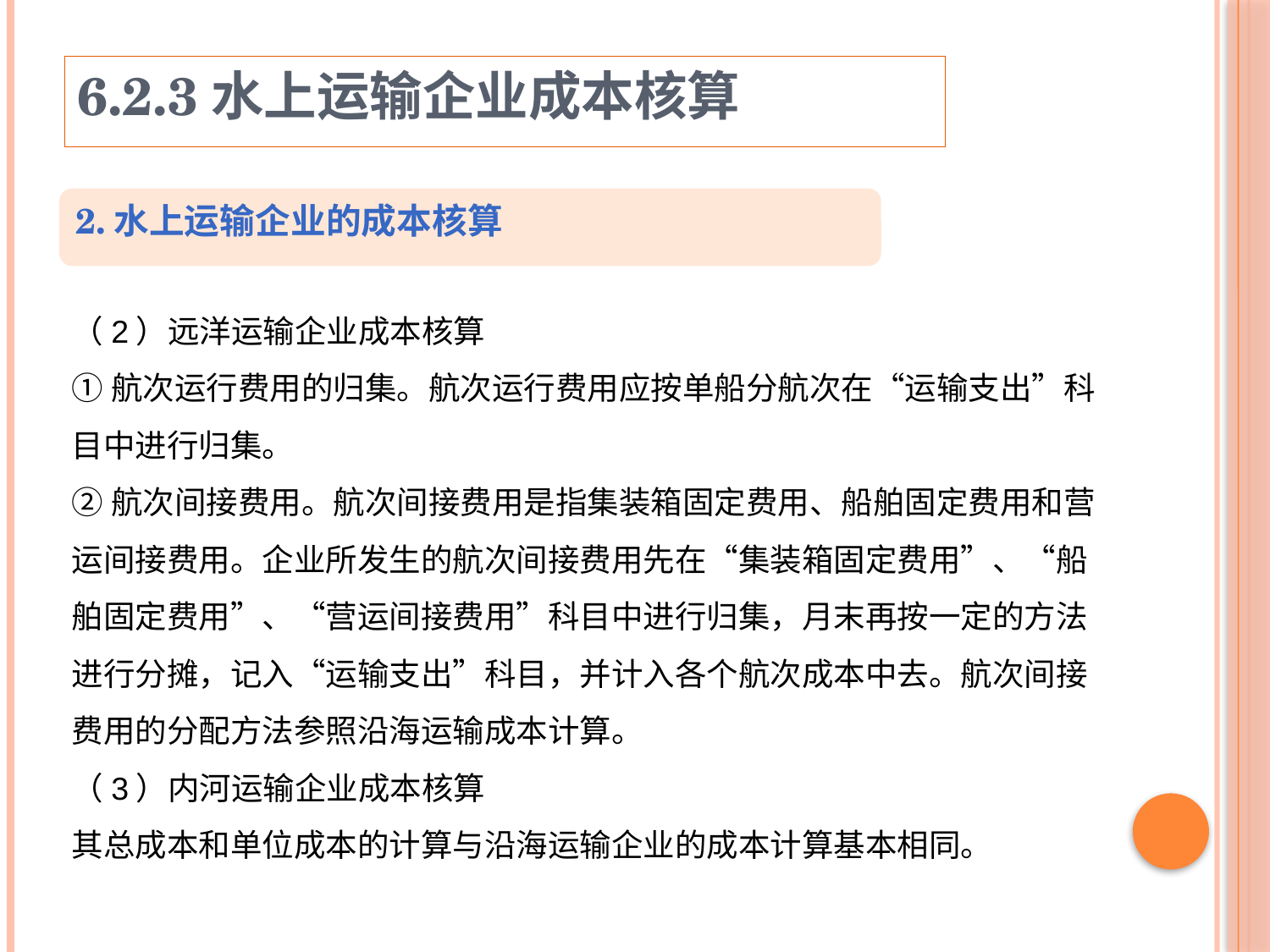

6.2.3水上运输企业成本核算
2.水上运输企业的成本核算
（2）远洋运输企业成本核算
①航次运行费用的归集。航次运行费用应按单船分航次在“运输支出”科目中进行归集。
②航次间接费用。航次间接费用是指集装箱固定费用、船舶固定费用和营运间接费用。企业所发生的航次间接费用先在“集装箱固定费用”、“船舶固定费用”、“营运间接费用”科目中进行归集，月末再按一定的方法进行分摊，记入“运输支出”科目，并计入各个航次成本中去。航次间接费用的分配方法参照沿海运输成本计算。
（3）内河运输企业成本核算
其总成本和单位成本的计算与沿海运输企业的成本计算基本相同。